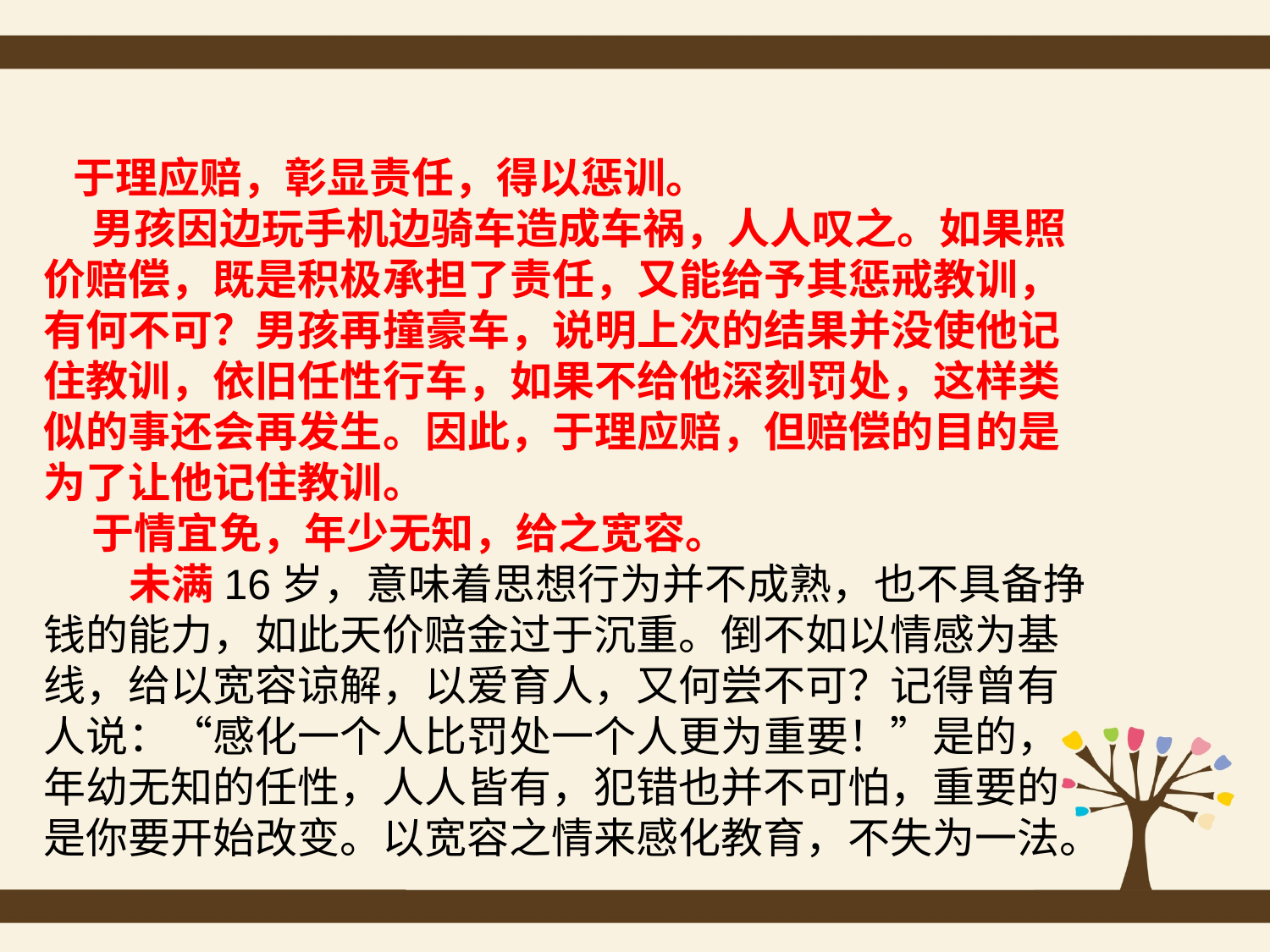

于理应赔，彰显责任，得以惩训。    男孩因边玩手机边骑车造成车祸，人人叹之。如果照价赔偿，既是积极承担了责任，又能给予其惩戒教训，有何不可？男孩再撞豪车，说明上次的结果并没使他记住教训，依旧任性行车，如果不给他深刻罚处，这样类似的事还会再发生。因此，于理应赔，但赔偿的目的是为了让他记住教训。    于情宜免，年少无知，给之宽容。    未满16岁，意味着思想行为并不成熟，也不具备挣钱的能力，如此天价赔金过于沉重。倒不如以情感为基线，给以宽容谅解，以爱育人，又何尝不可？记得曾有人说：“感化一个人比罚处一个人更为重要！”是的，年幼无知的任性，人人皆有，犯错也并不可怕，重要的是你要开始改变。以宽容之情来感化教育，不失为一法。